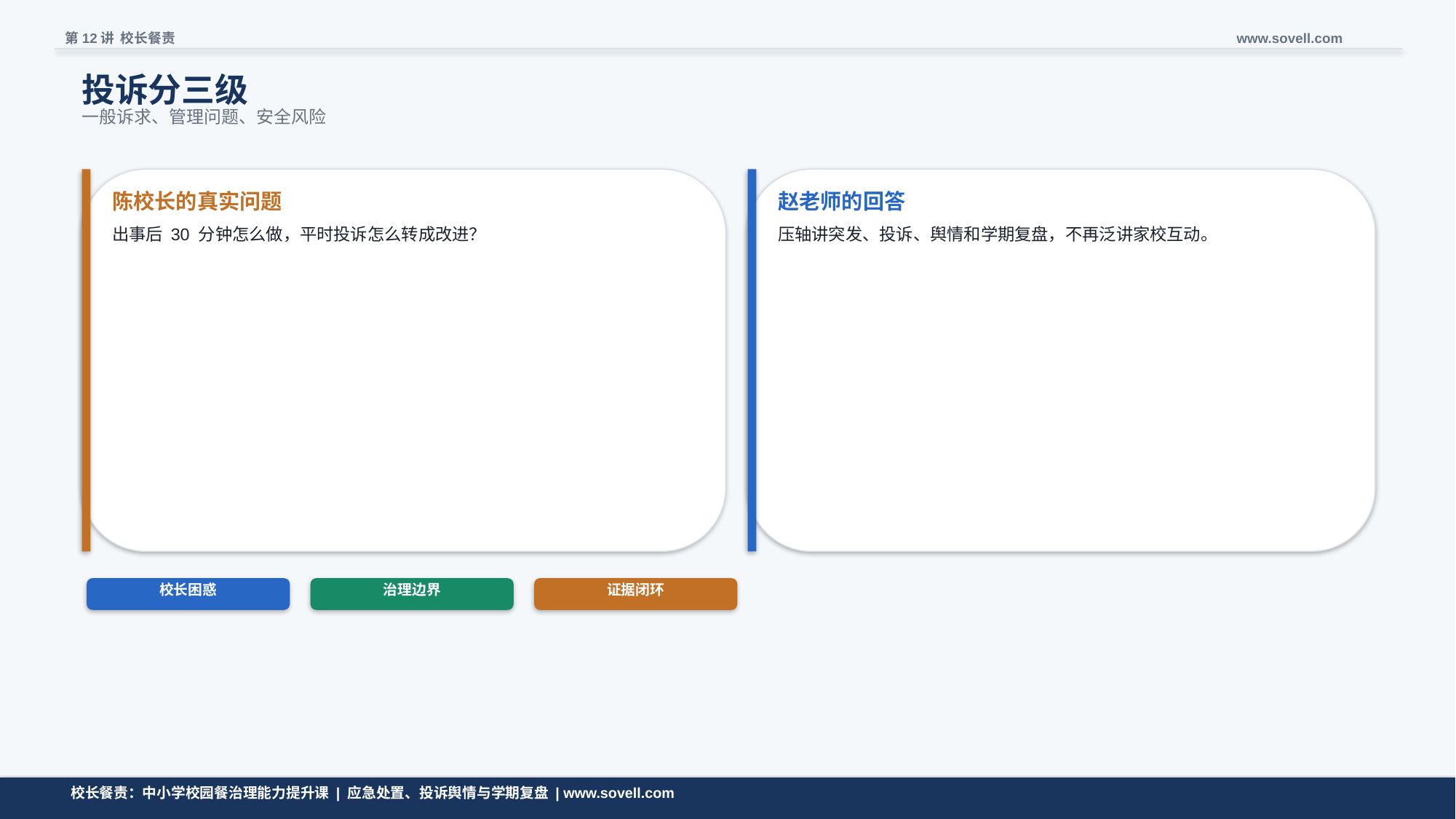

第12讲  校长餐责
www.sovell.com

投诉分三级
一般诉求、管理问题、安全风险

陈校长的真实问题
赵老师的回答
出事后 30 分钟怎么做，平时投诉怎么转成改进？
压轴讲突发、投诉、舆情和学期复盘，不再泛讲家校互动。

校长困惑
治理边界
证据闭环

问题先收窄，再进入模型。
校长餐责：中小学校园餐治理能力提升课 | 应急处置、投诉舆情与学期复盘 | www.sovell.com